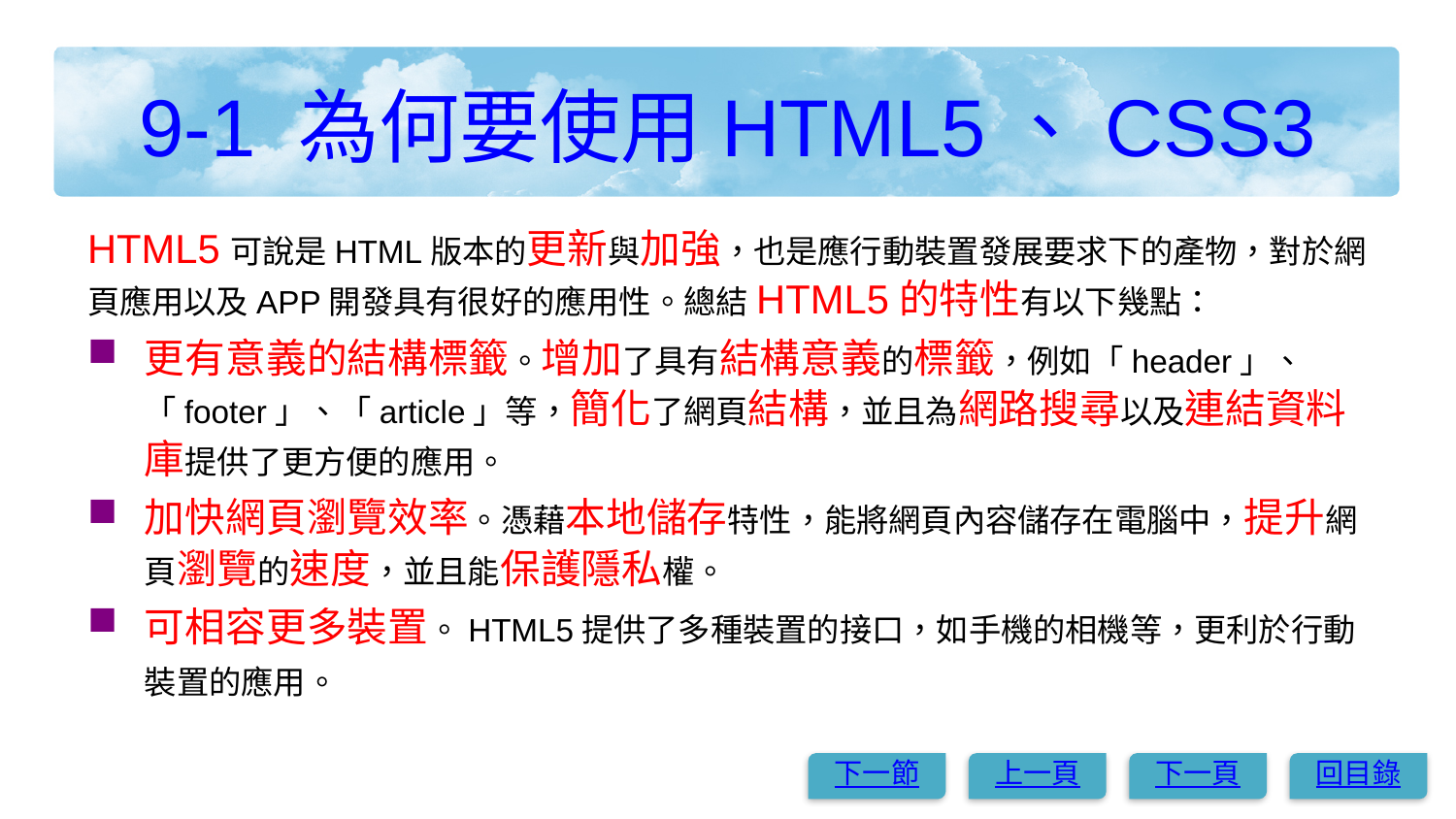

# 9-1 為何要使用HTML5、CSS3
HTML5可說是HTML版本的更新與加強，也是應行動裝置發展要求下的產物，對於網頁應用以及APP開發具有很好的應用性。總結HTML5的特性有以下幾點：
更有意義的結構標籤。增加了具有結構意義的標籤，例如「header」、「footer」、「article」等，簡化了網頁結構，並且為網路搜尋以及連結資料庫提供了更方便的應用。
加快網頁瀏覽效率。憑藉本地儲存特性，能將網頁內容儲存在電腦中，提升網頁瀏覽的速度，並且能保護隱私權。
可相容更多裝置。HTML5提供了多種裝置的接口，如手機的相機等，更利於行動裝置的應用。
下一節
上一頁
下一頁
回目錄